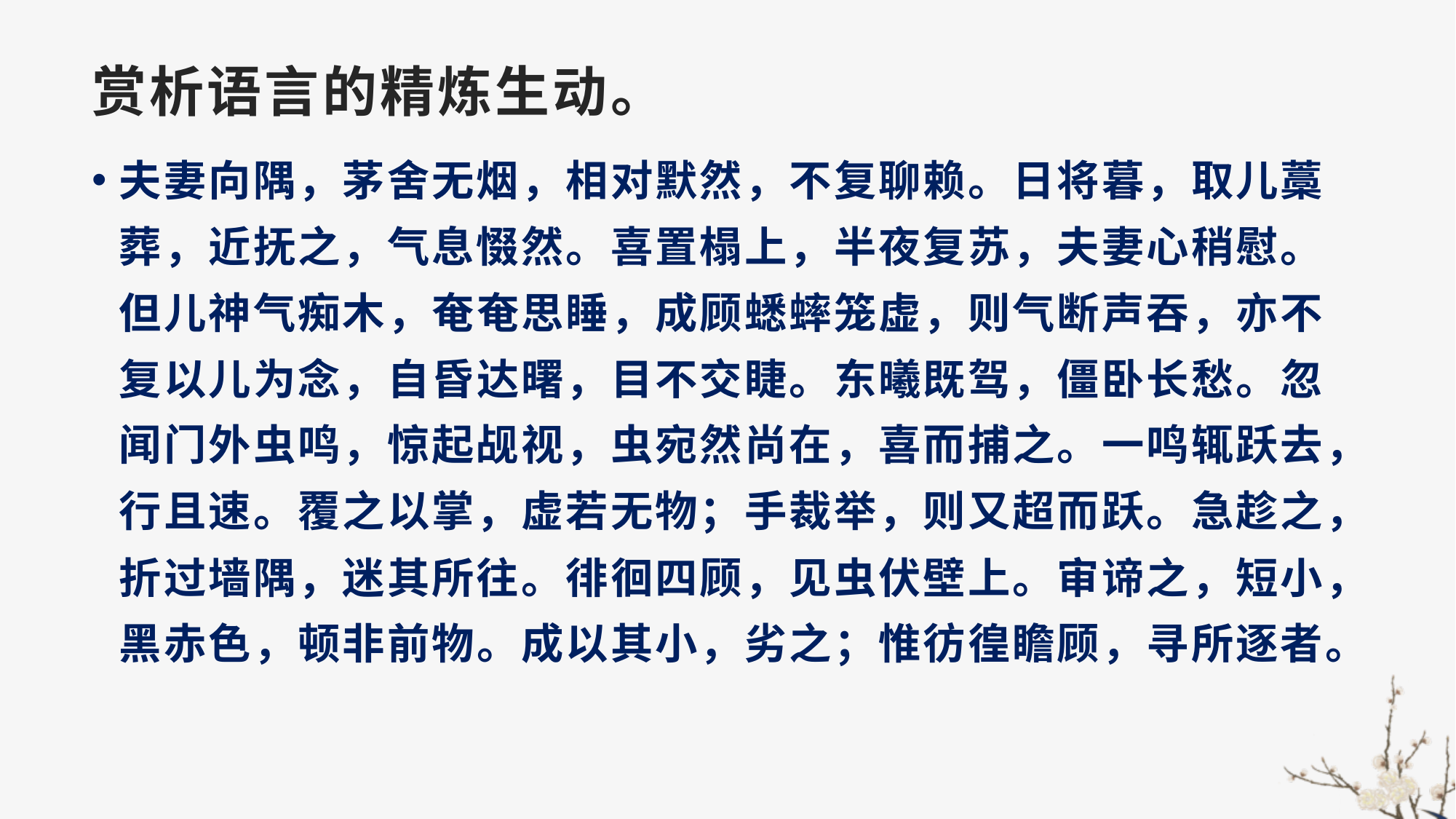

# 赏析语言的精炼生动。
夫妻向隅，茅舍无烟，相对默然，不复聊赖。日将暮，取儿藁葬，近抚之，气息惙然。喜置榻上，半夜复苏，夫妻心稍慰。但儿神气痴木，奄奄思睡，成顾蟋蟀笼虚，则气断声吞，亦不复以儿为念，自昏达曙，目不交睫。东曦既驾，僵卧长愁。忽闻门外虫鸣，惊起觇视，虫宛然尚在，喜而捕之。一鸣辄跃去，行且速。覆之以掌，虚若无物；手裁举，则又超而跃。急趁之，折过墙隅，迷其所往。徘徊四顾，见虫伏壁上。审谛之，短小，黑赤色，顿非前物。成以其小，劣之；惟彷徨瞻顾，寻所逐者。